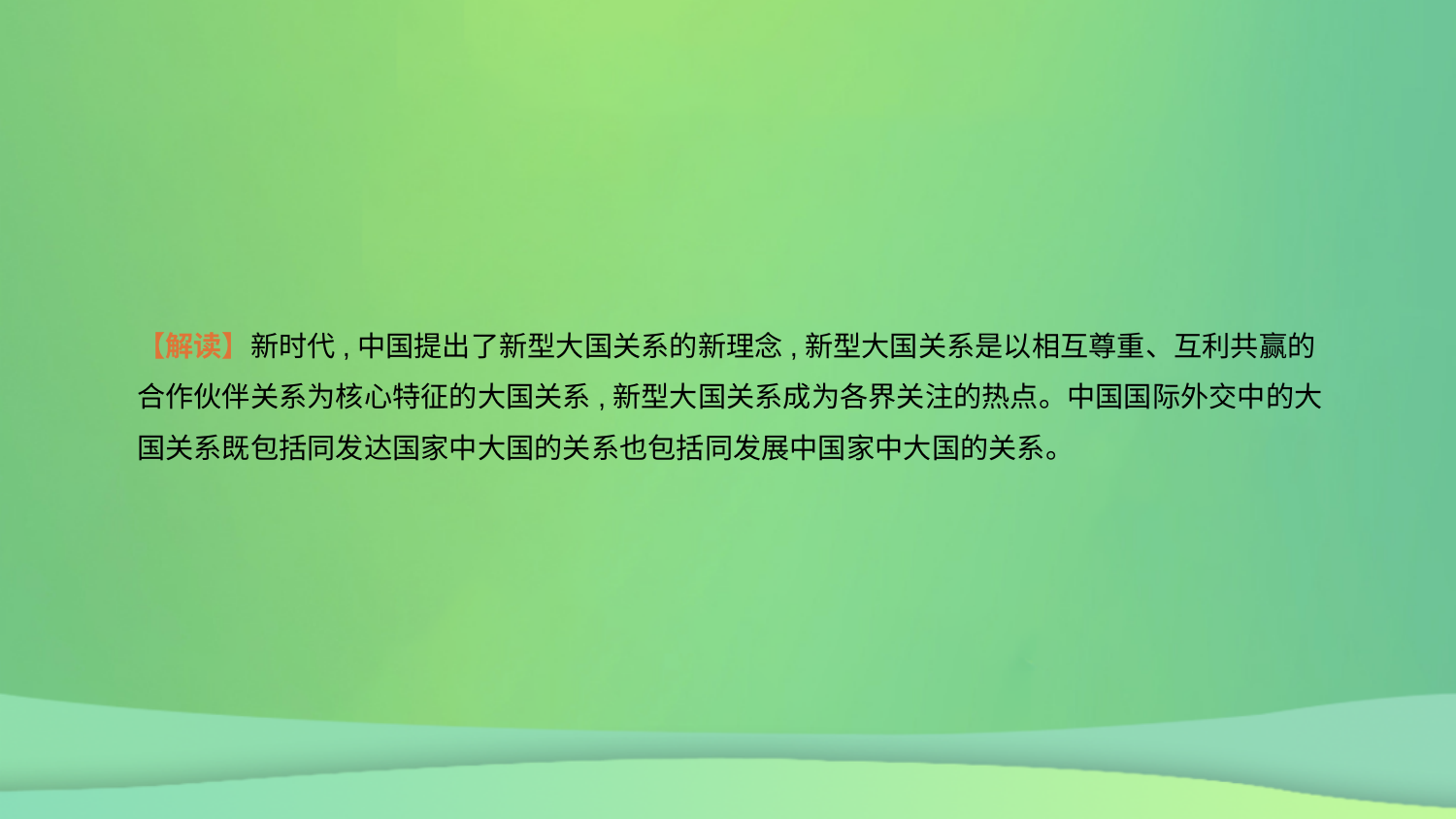

【解读】新时代,中国提出了新型大国关系的新理念,新型大国关系是以相互尊重、互利共赢的合作伙伴关系为核心特征的大国关系,新型大国关系成为各界关注的热点。中国国际外交中的大国关系既包括同发达国家中大国的关系也包括同发展中国家中大国的关系。